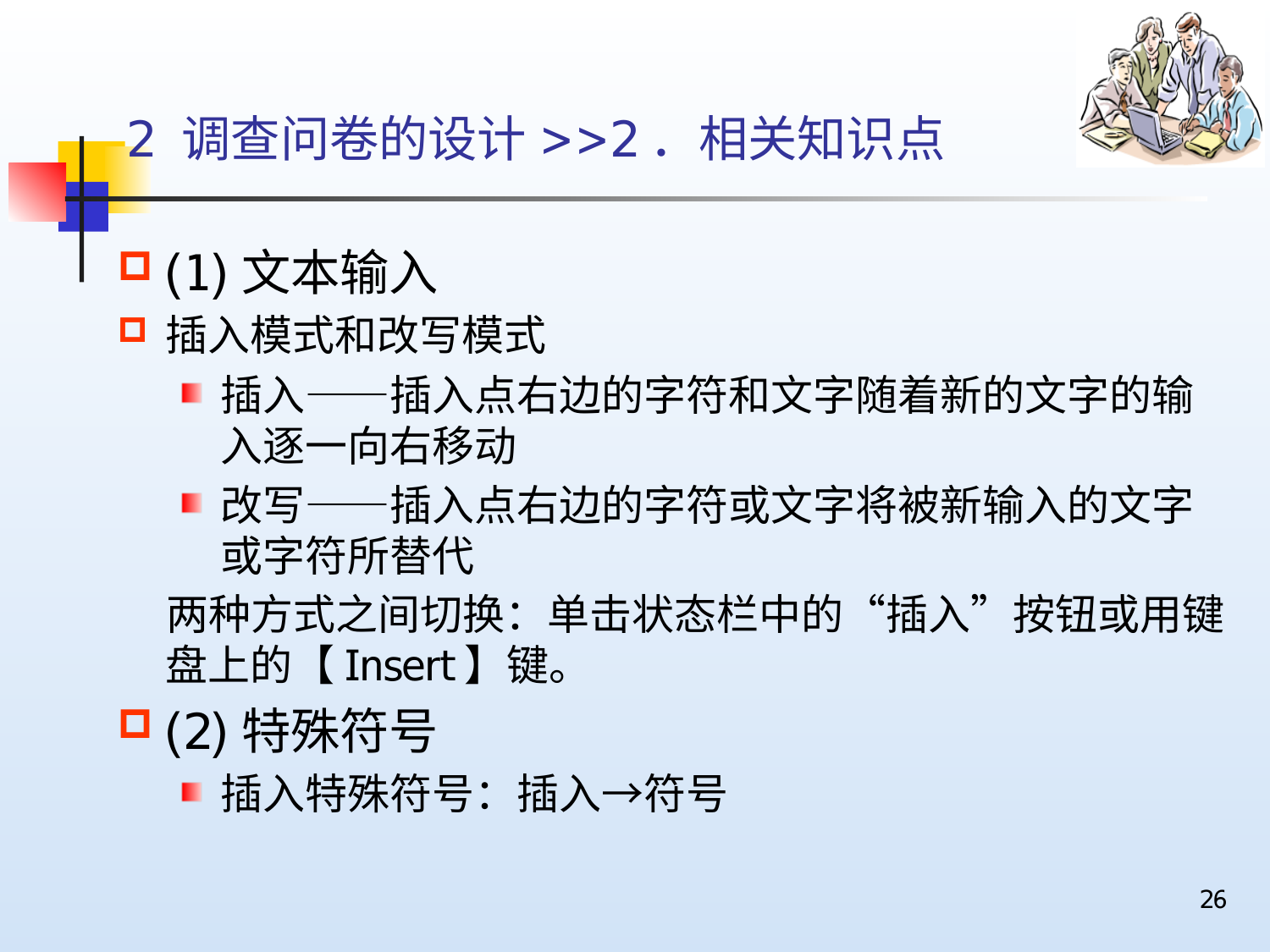

# 2 调查问卷的设计>>2．相关知识点
(1)文本输入
插入模式和改写模式
插入——插入点右边的字符和文字随着新的文字的输入逐一向右移动
改写——插入点右边的字符或文字将被新输入的文字或字符所替代
    两种方式之间切换：单击状态栏中的“插入”按钮或用键盘上的【Insert】键。
(2)特殊符号
插入特殊符号：插入→符号

26